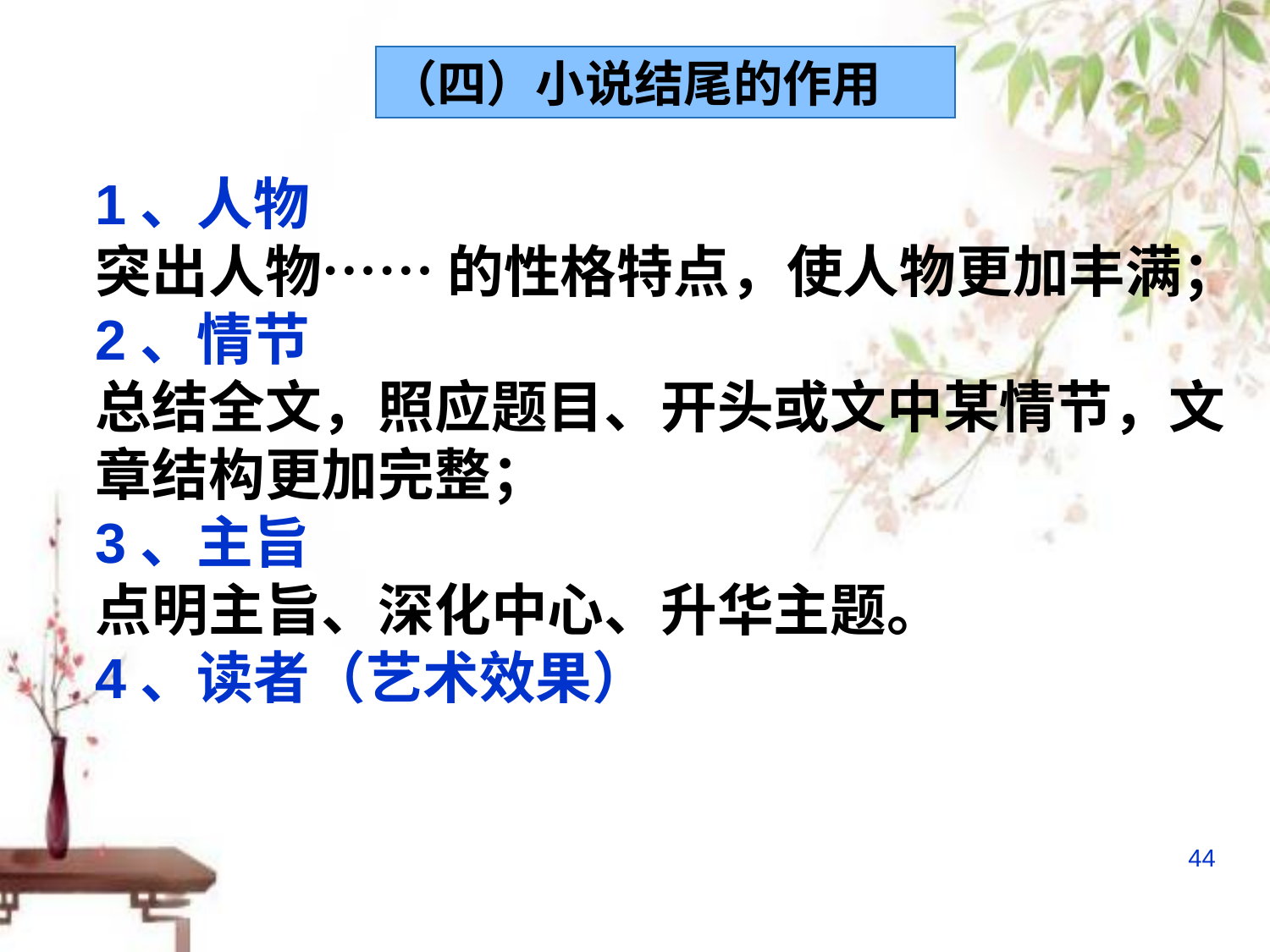

（四）小说结尾的作用
1、人物
突出人物…… 的性格特点，使人物更加丰满；
2、情节
总结全文，照应题目、开头或文中某情节，文章结构更加完整；
3、主旨
点明主旨、深化中心、升华主题。
4、读者（艺术效果）

44